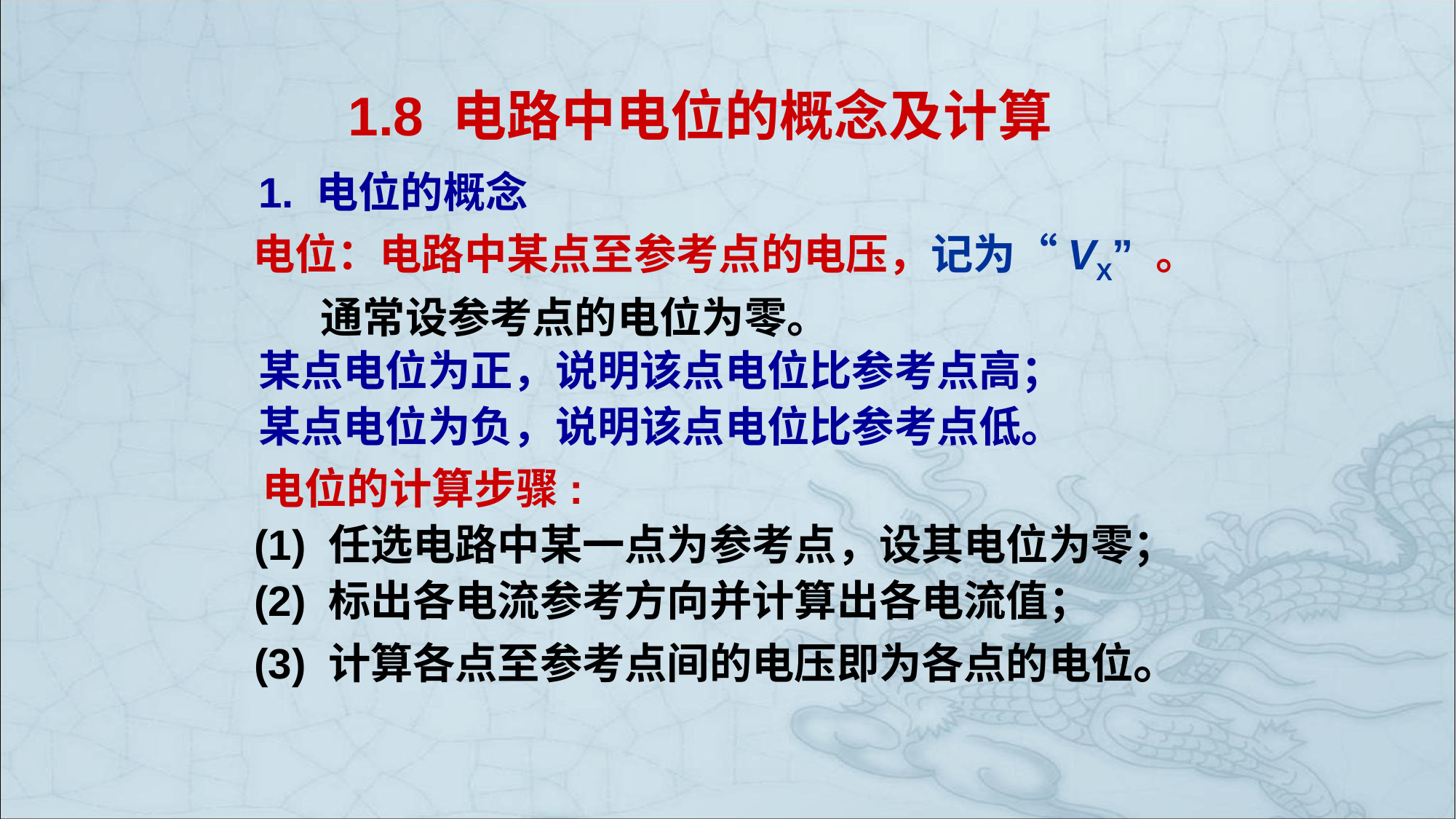

1.8 电路中电位的概念及计算
1. 电位的概念

电位：电路中某点至参考点的电压，记为“VX” 。
      通常设参考点的电位为零。
某点电位为正，说明该点电位比参考点高；
某点电位为负，说明该点电位比参考点低。
 电位的计算步骤:
 (1) 任选电路中某一点为参考点，设其电位为零；
 (2) 标出各电流参考方向并计算出各电流值；
 (3) 计算各点至参考点间的电压即为各点的电位。